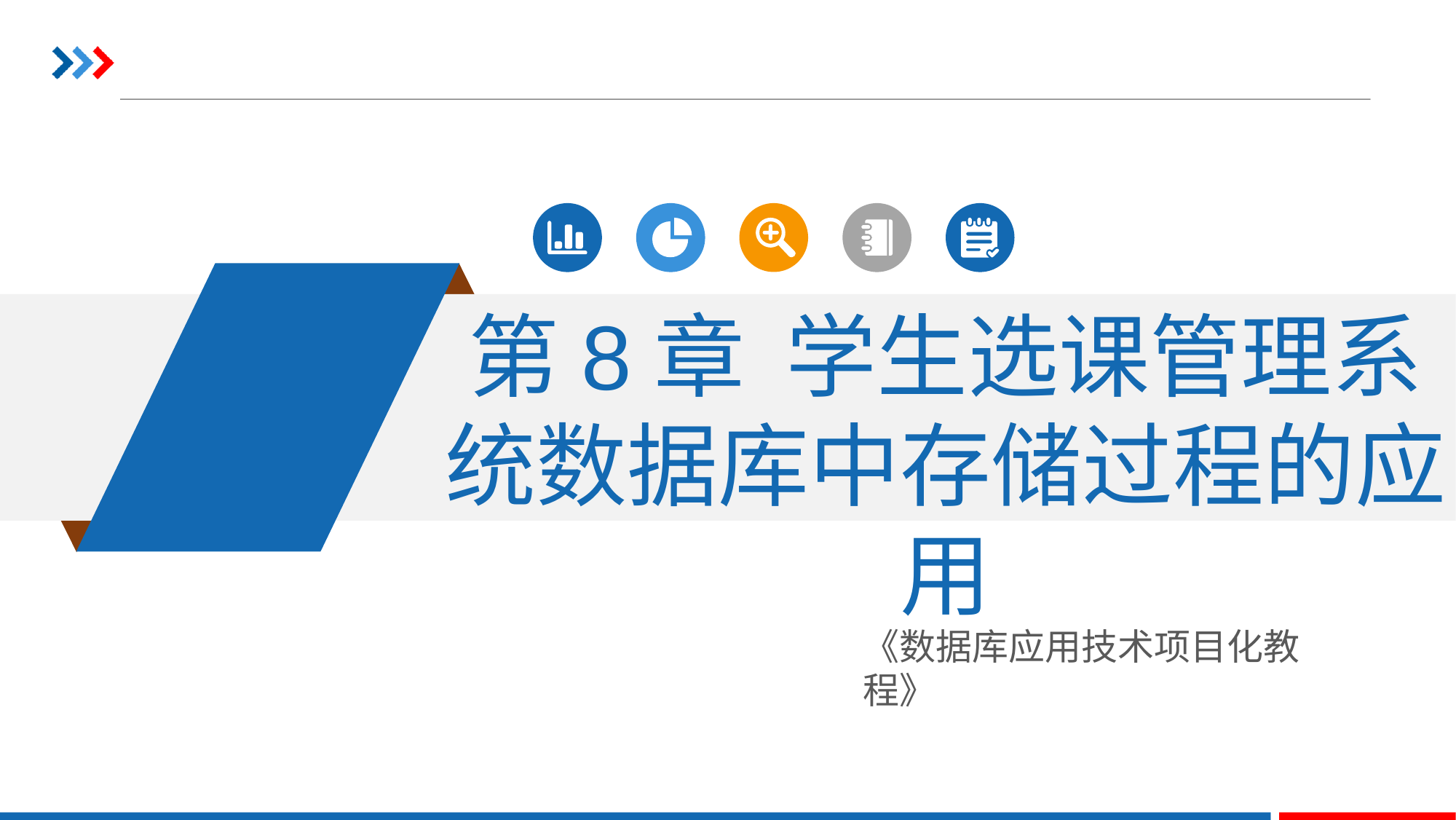

第8章  学生选课管理系统数据库中存储过程的应用
《数据库应用技术项目化教程》